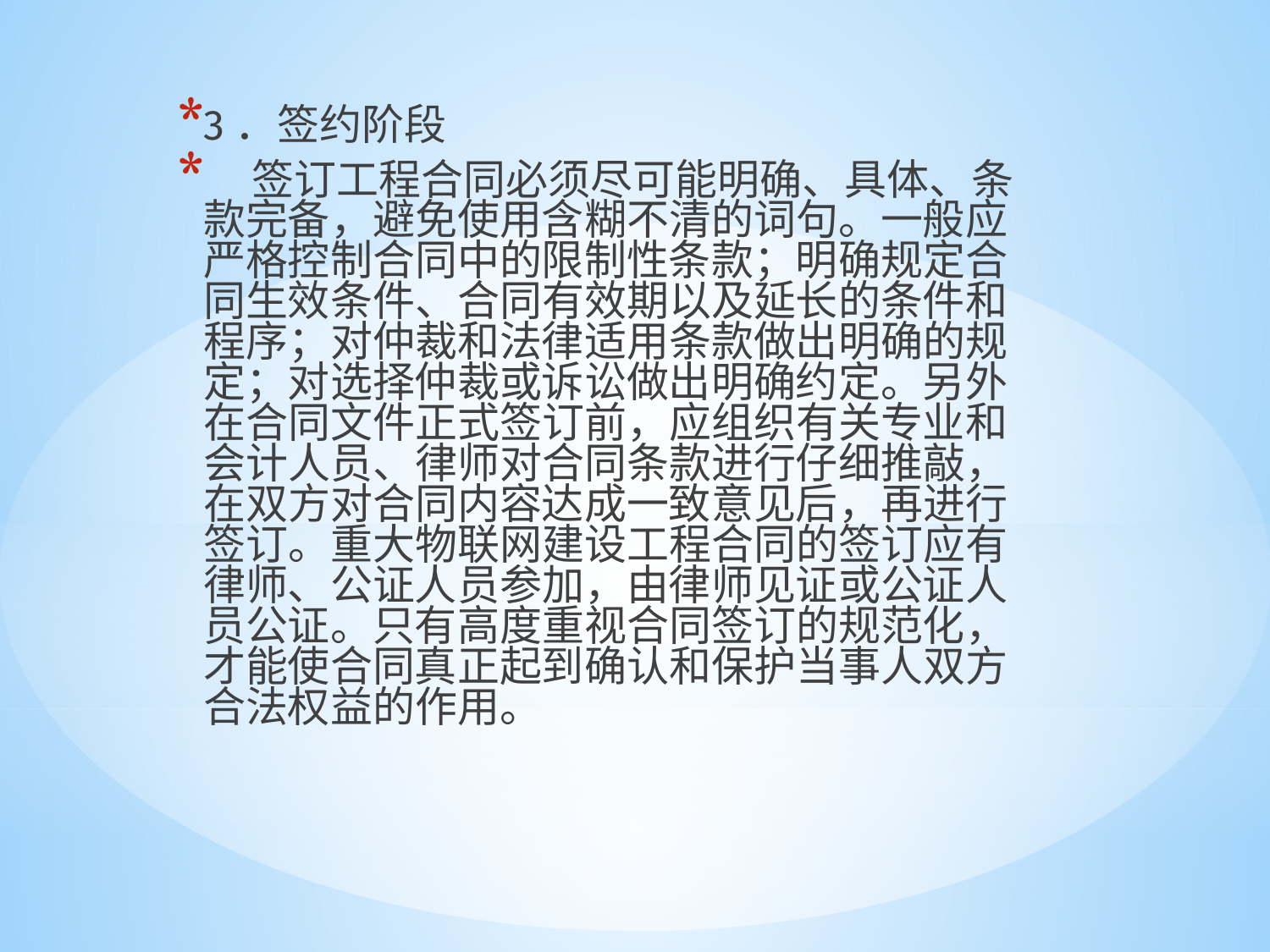

3．签约阶段
    签订工程合同必须尽可能明确、具体、条款完备，避免使用含糊不清的词句。一般应严格控制合同中的限制性条款；明确规定合同生效条件、合同有效期以及延长的条件和程序；对仲裁和法律适用条款做出明确的规定；对选择仲裁或诉讼做出明确约定。另外在合同文件正式签订前，应组织有关专业和会计人员、律师对合同条款进行仔细推敲，在双方对合同内容达成一致意见后，再进行签订。重大物联网建设工程合同的签订应有律师、公证人员参加，由律师见证或公证人员公证。只有高度重视合同签订的规范化，才能使合同真正起到确认和保护当事人双方合法权益的作用。

#